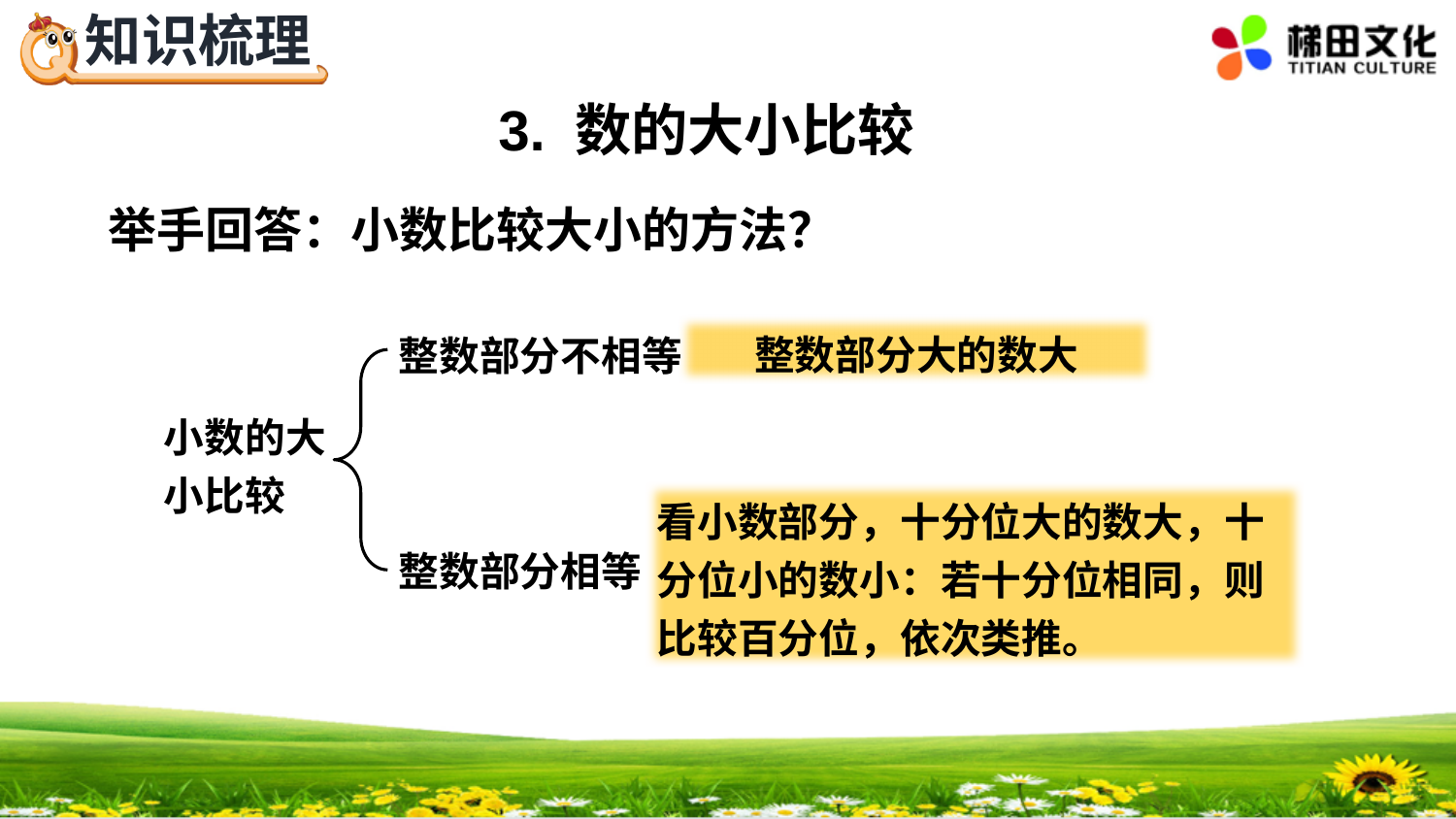

3. 数的大小比较
举手回答：小数比较大小的方法？
整数部分大的数大
整数部分不相等

小数的大小比较
看小数部分，十分位大的数大，十分位小的数小：若十分位相同，则比较百分位，依次类推。
整数部分相等